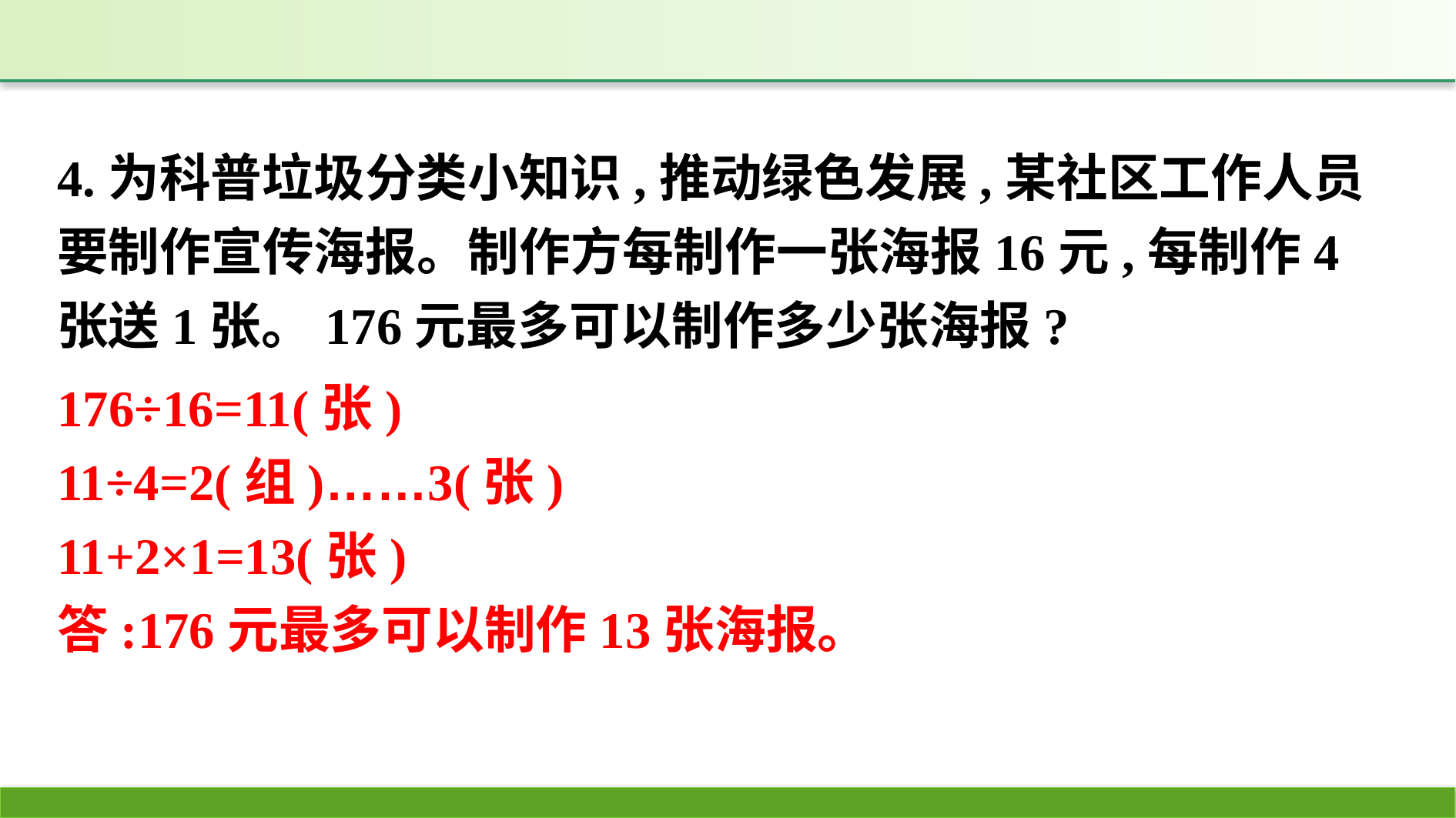

4.为科普垃圾分类小知识,推动绿色发展,某社区工作人员要制作宣传海报。制作方每制作一张海报16元,每制作4张送1张。176元最多可以制作多少张海报?
176÷16=11(张)
11÷4=2(组)……3(张)
11+2×1=13(张)
答:176元最多可以制作13张海报。